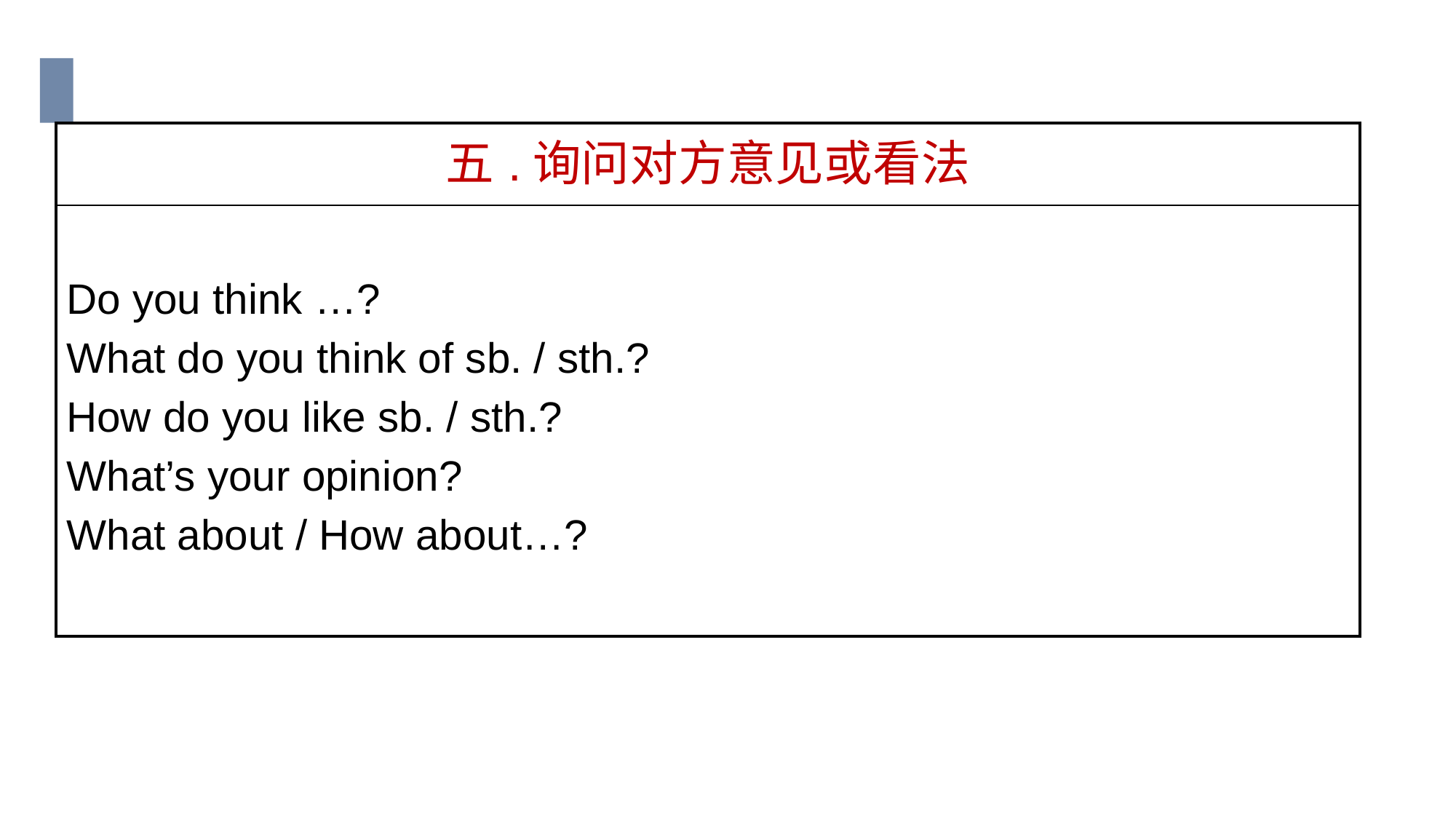

| 五.询问对方意见或看法 |
| --- |
| Do you think …? What do you think of sb. / sth.? How do you like sb. / sth.? What’s your opinion? What about / How about…? |